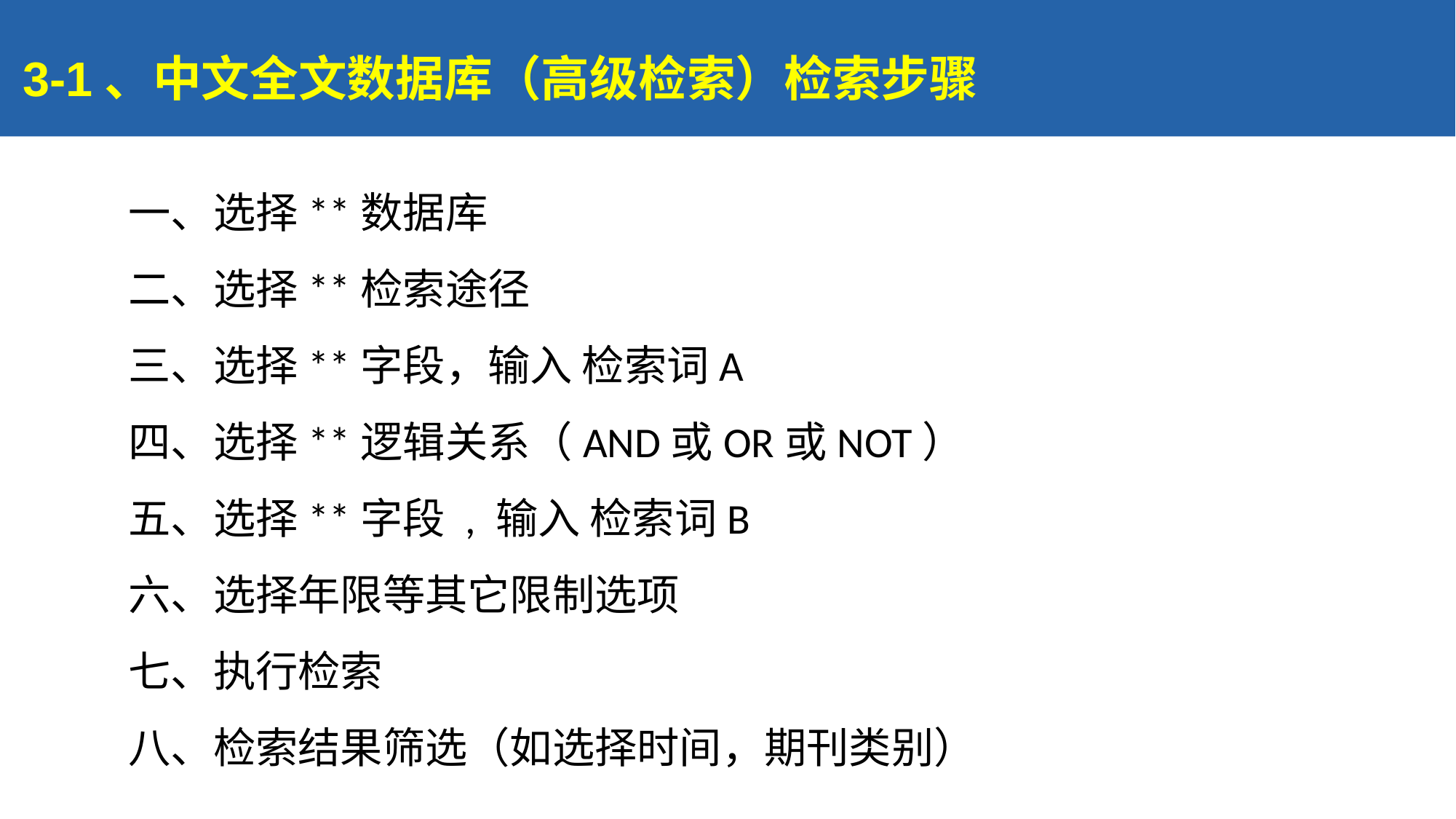

3-1、中文全文数据库（高级检索）检索步骤
一、选择**数据库
二、选择**检索途径
三、选择**字段，输入 检索词A
四、选择**逻辑关系（AND或OR或NOT）
五、选择**字段 , 输入 检索词B
六、选择年限等其它限制选项
七、执行检索
八、检索结果筛选（如选择时间，期刊类别）